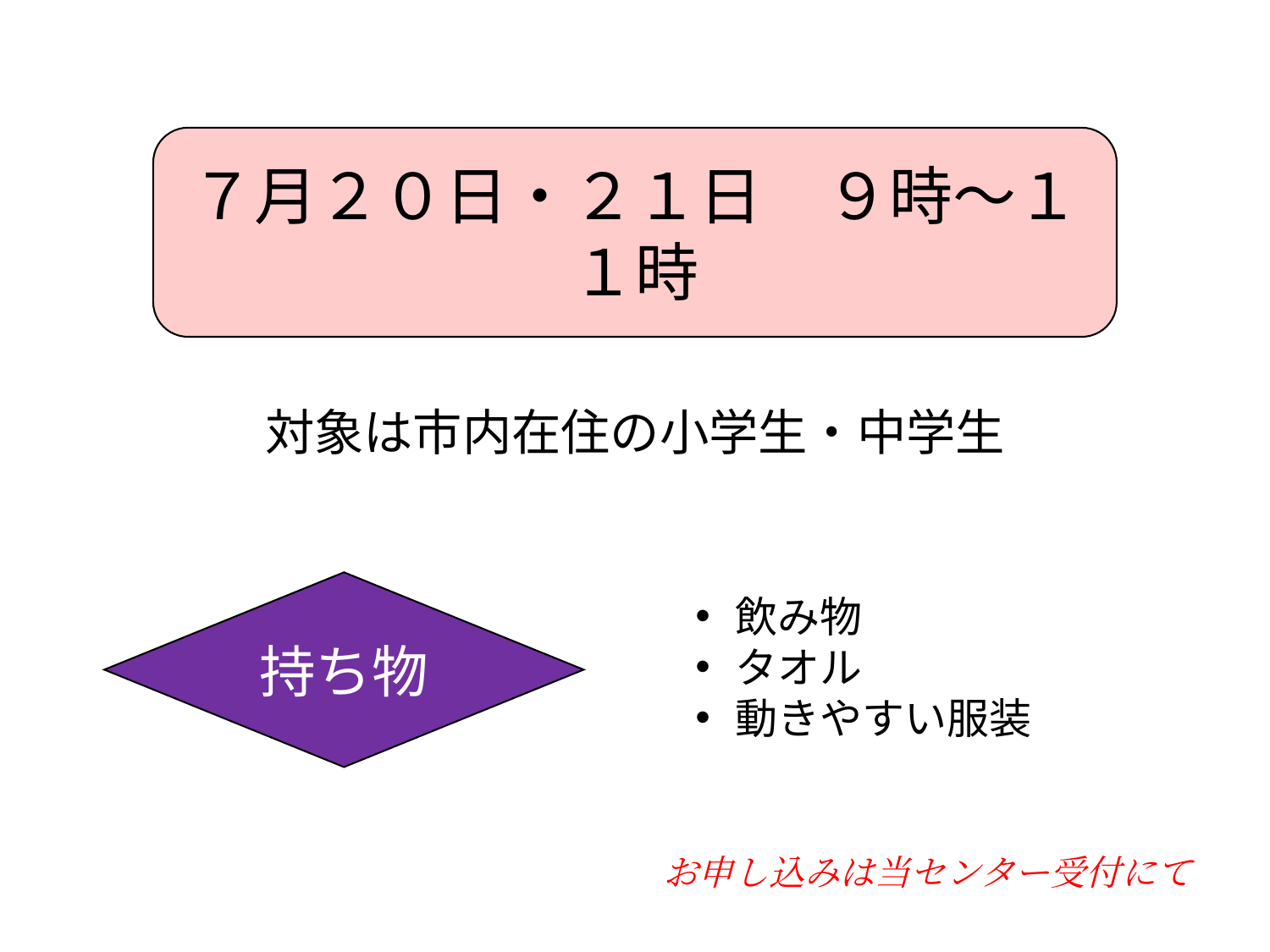

７月２０日・２１日　９時～１１時
対象は市内在住の小学生・中学生
持ち物
飲み物
タオル
動きやすい服装
お申し込みは当センター受付にて